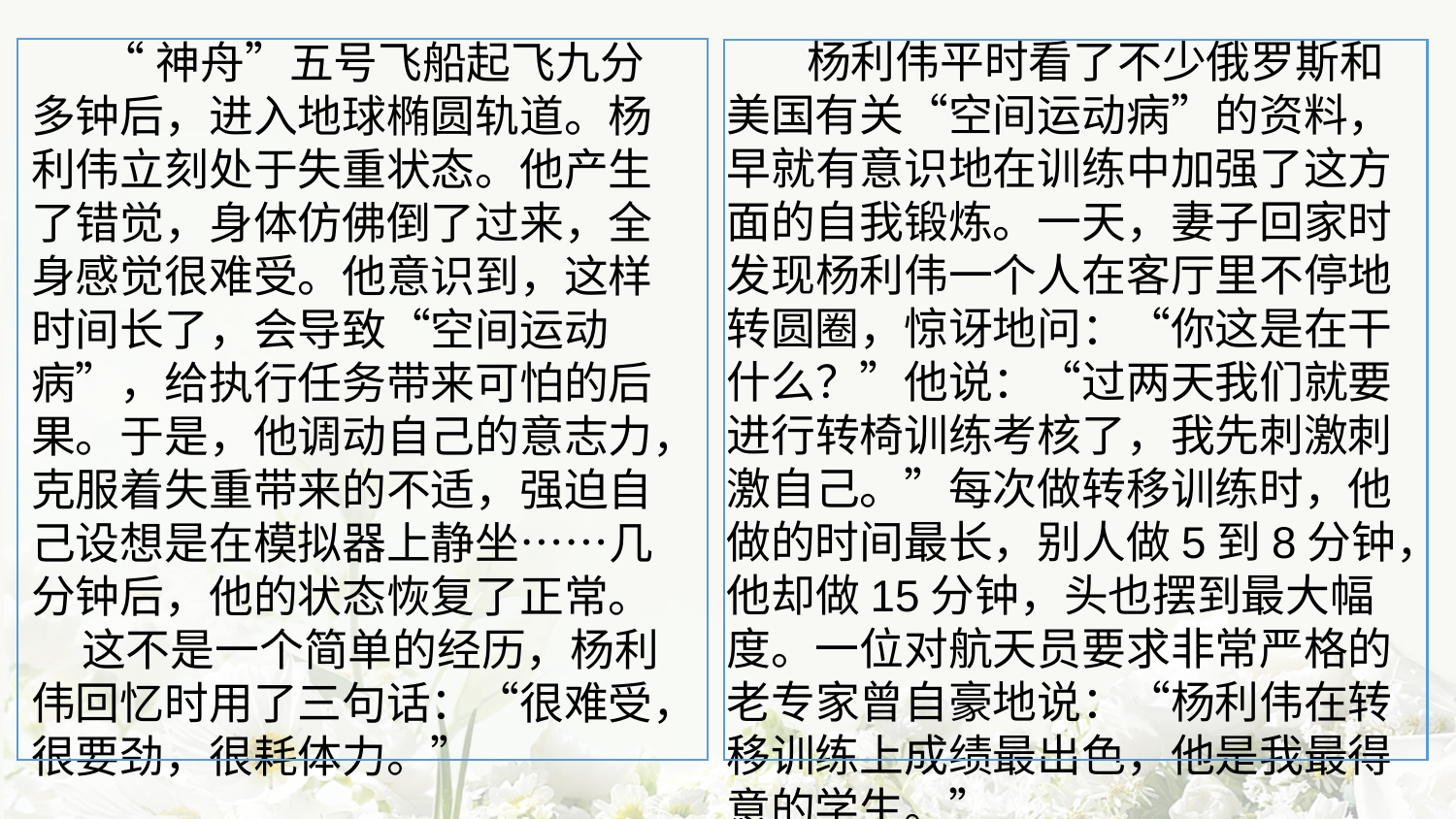

杨利伟平时看了不少俄罗斯和美国有关“空间运动病”的资料，早就有意识地在训练中加强了这方面的自我锻炼。一天，妻子回家时发现杨利伟一个人在客厅里不停地转圆圈，惊讶地问：“你这是在干什么？”他说：“过两天我们就要进行转椅训练考核了，我先刺激刺激自己。”每次做转移训练时，他做的时间最长，别人做5到8分钟，他却做15分钟，头也摆到最大幅度。一位对航天员要求非常严格的老专家曾自豪地说：“杨利伟在转移训练上成绩最出色，他是我最得意的学生。”
       “神舟”五号飞船起飞九分多钟后，进入地球椭圆轨道。杨利伟立刻处于失重状态。他产生了错觉，身体仿佛倒了过来，全身感觉很难受。他意识到，这样时间长了，会导致“空间运动病”，给执行任务带来可怕的后果。于是，他调动自己的意志力，克服着失重带来的不适，强迫自己设想是在模拟器上静坐……几分钟后，他的状态恢复了正常。
    这不是一个简单的经历，杨利伟回忆时用了三句话：“很难受，很要劲，很耗体力。”